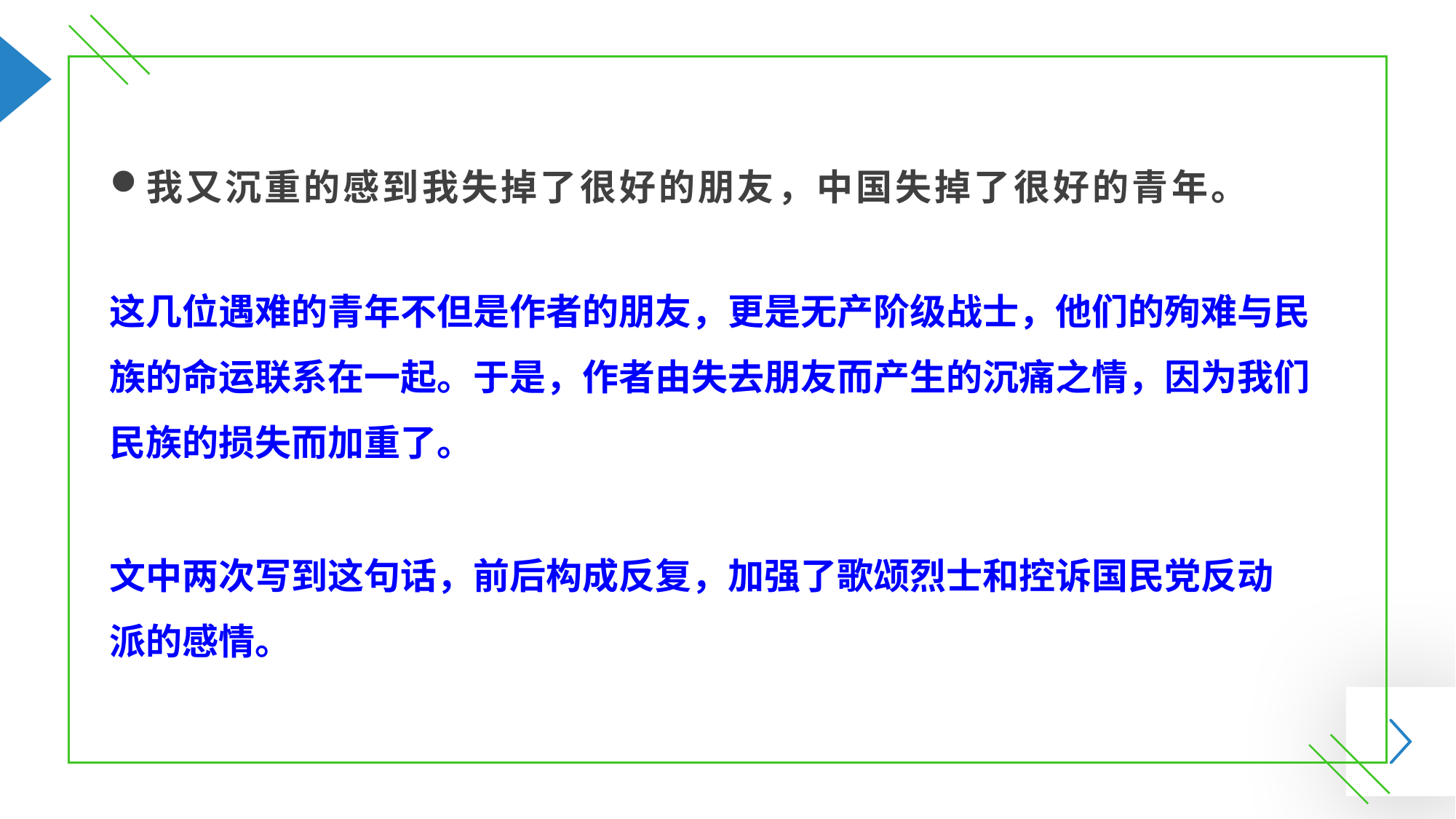

我又沉重的感到我失掉了很好的朋友，中国失掉了很好的青年。

这几位遇难的青年不但是作者的朋友，更是无产阶级战士，他们的殉难与民族的命运联系在一起。于是，作者由失去朋友而产生的沉痛之情，因为我们民族的损失而加重了。
文中两次写到这句话，前后构成反复，加强了歌颂烈士和控诉国民党反动派的感情。